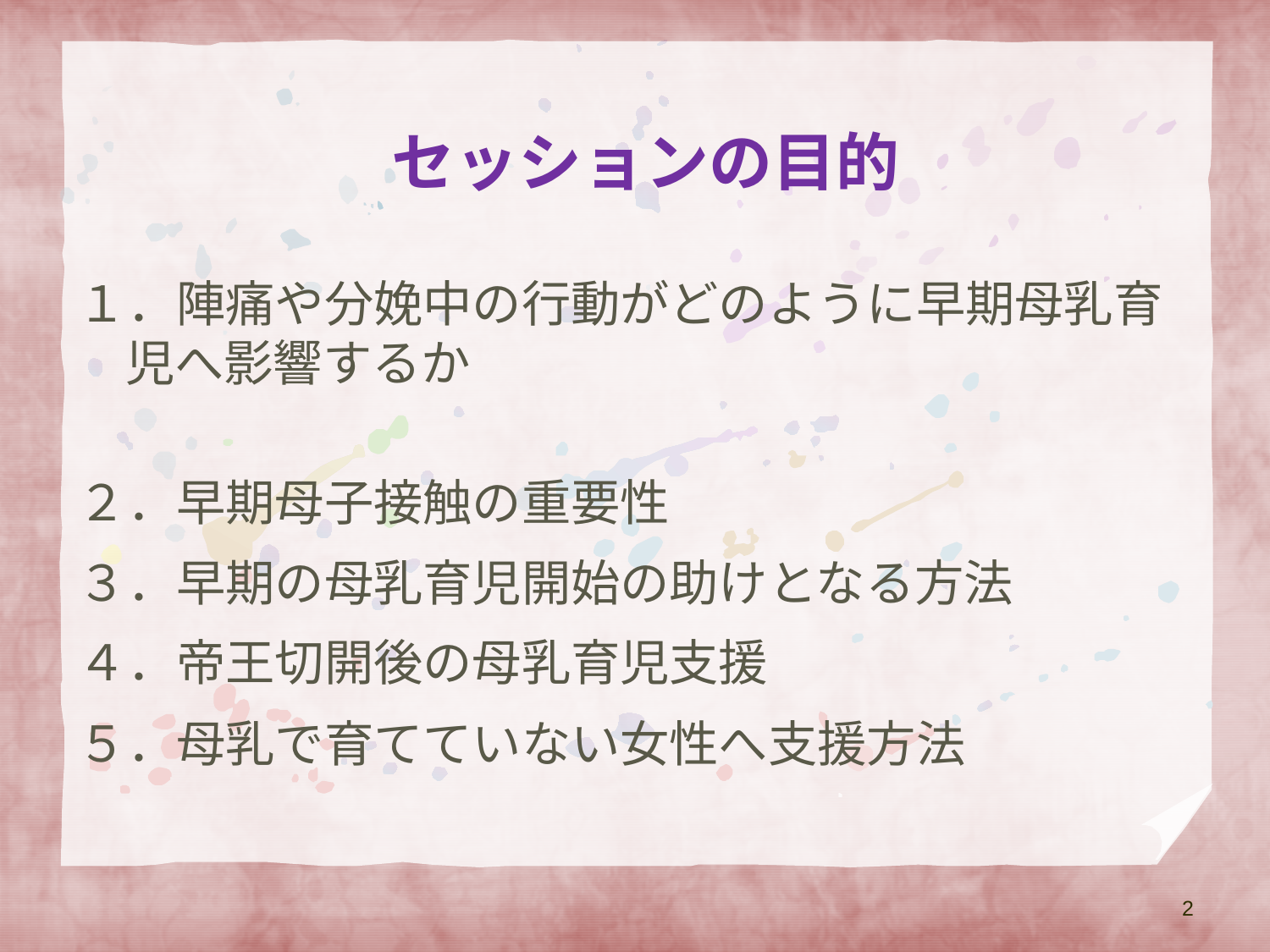

# セッションの目的
１．陣痛や分娩中の行動がどのように早期母乳育児へ影響するか
２．早期母子接触の重要性
３．早期の母乳育児開始の助けとなる方法
４．帝王切開後の母乳育児支援
５．母乳で育てていない女性へ支援方法
2